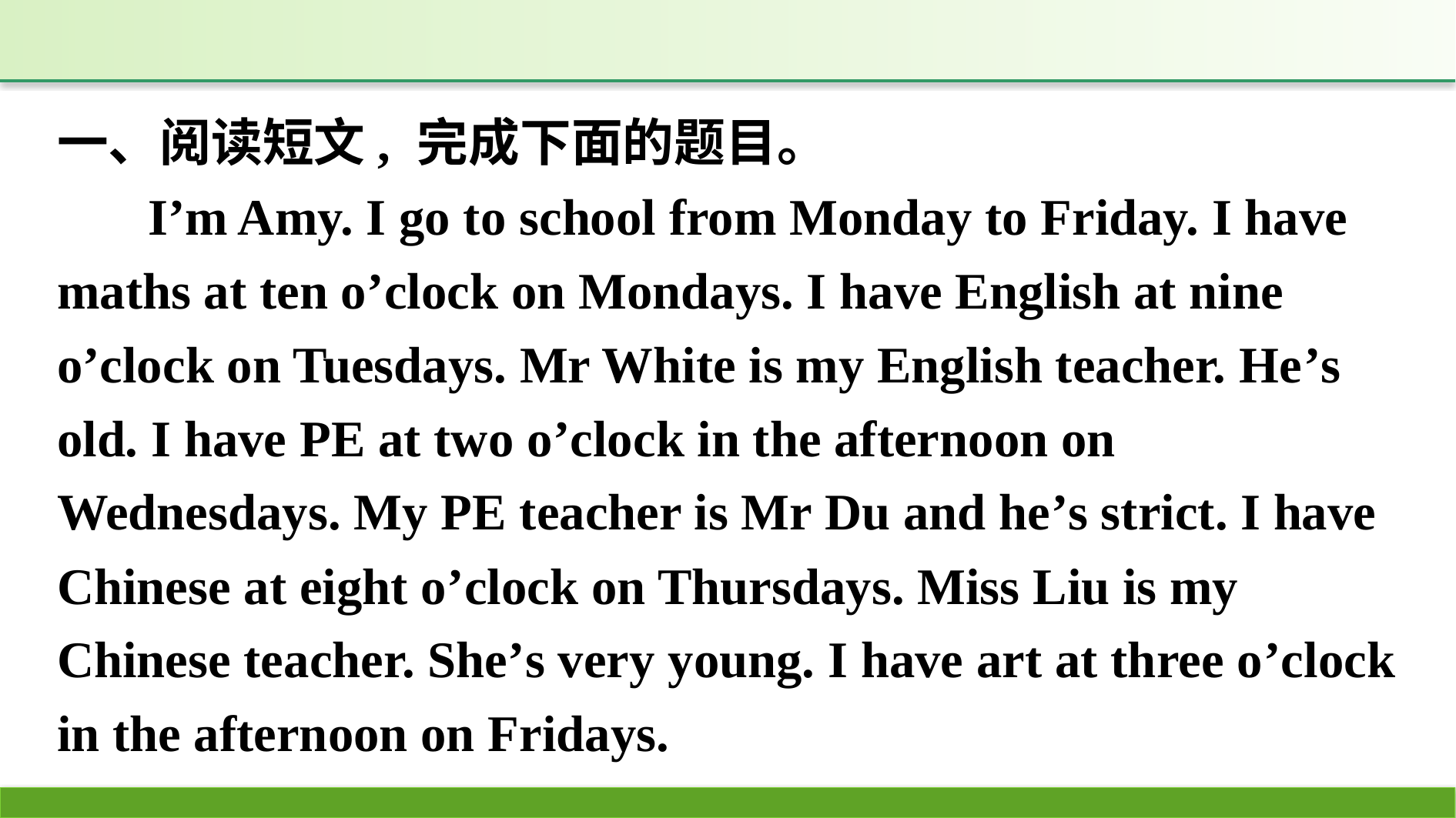

一、阅读短文, 完成下面的题目。
I’m Amy. I go to school from Monday to Friday. I have maths at ten o’clock on Mondays. I have English at nine o’clock on Tuesdays. Mr White is my English teacher. He’s old. I have PE at two o’clock in the afternoon on Wednesdays. My PE teacher is Mr Du and he’s strict. I have Chinese at eight o’clock on Thursdays. Miss Liu is my Chinese teacher. She’s very young. I have art at three o’clock in the afternoon on Fridays.